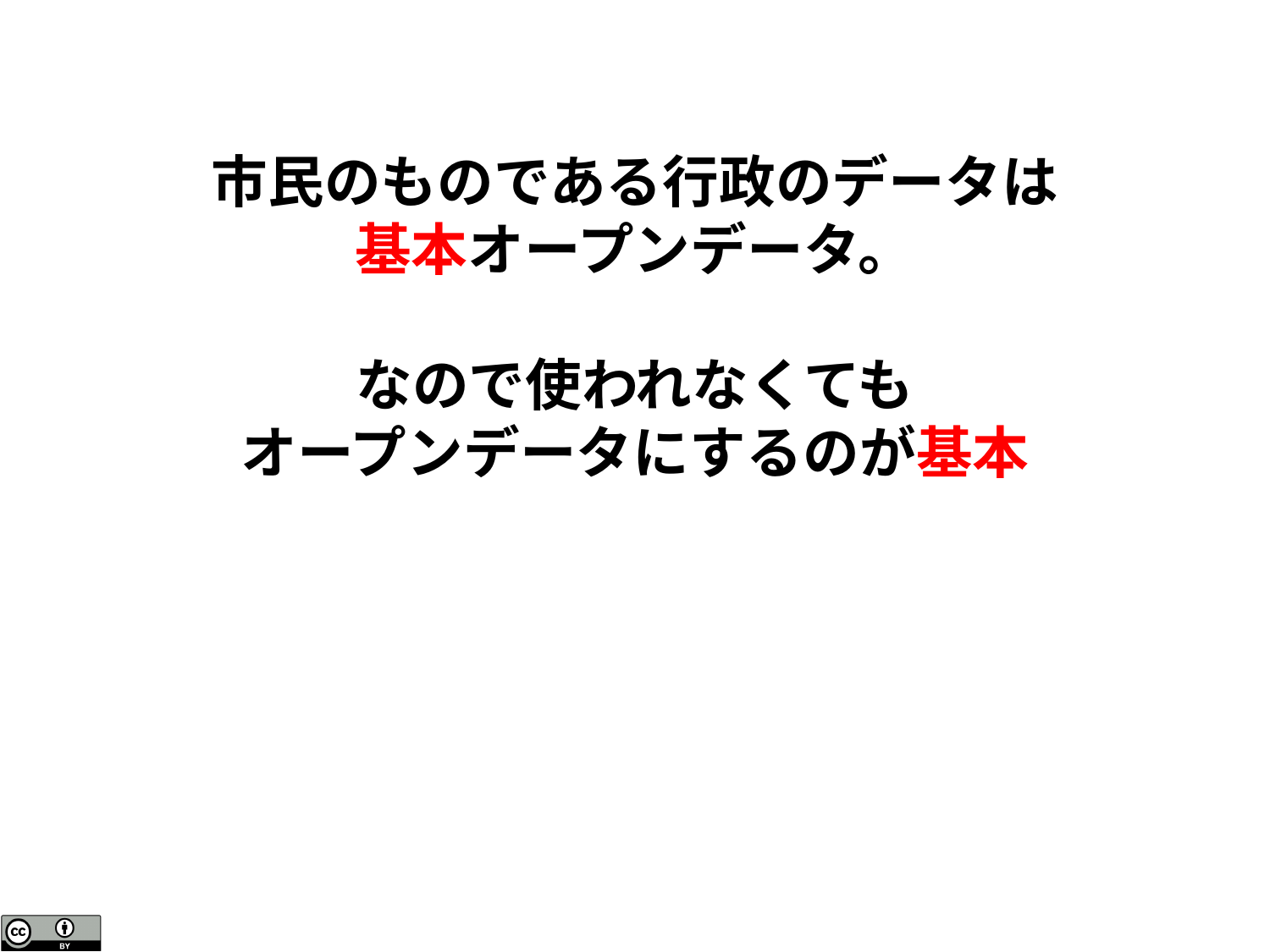

市民のものである行政のデータは
基本オープンデータ。

なので使われなくても
オープンデータにするのが基本